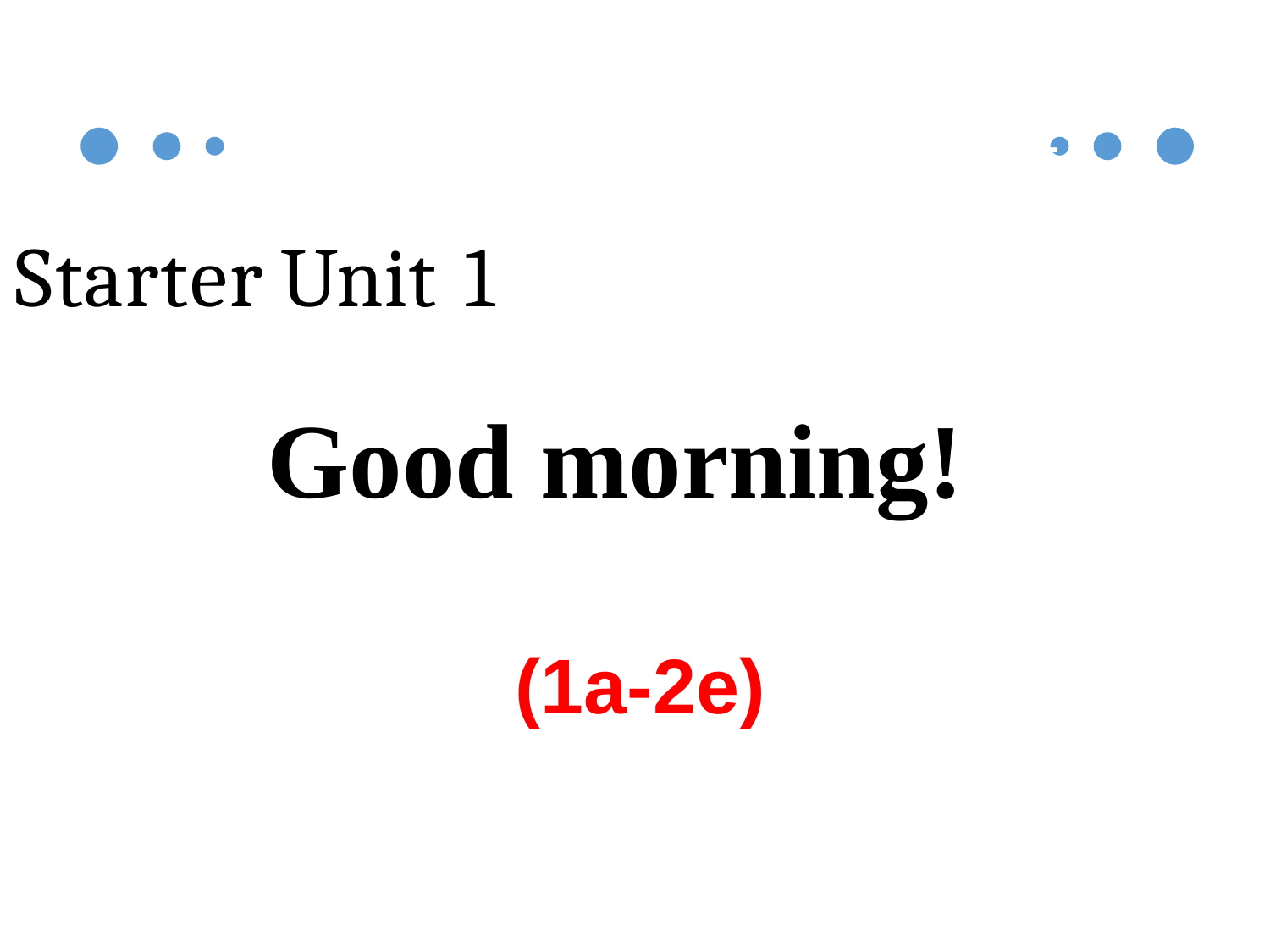

七年级英语上（RJ）
            教学课件
Starter Unit 1
Good morning!
(1a-2e)